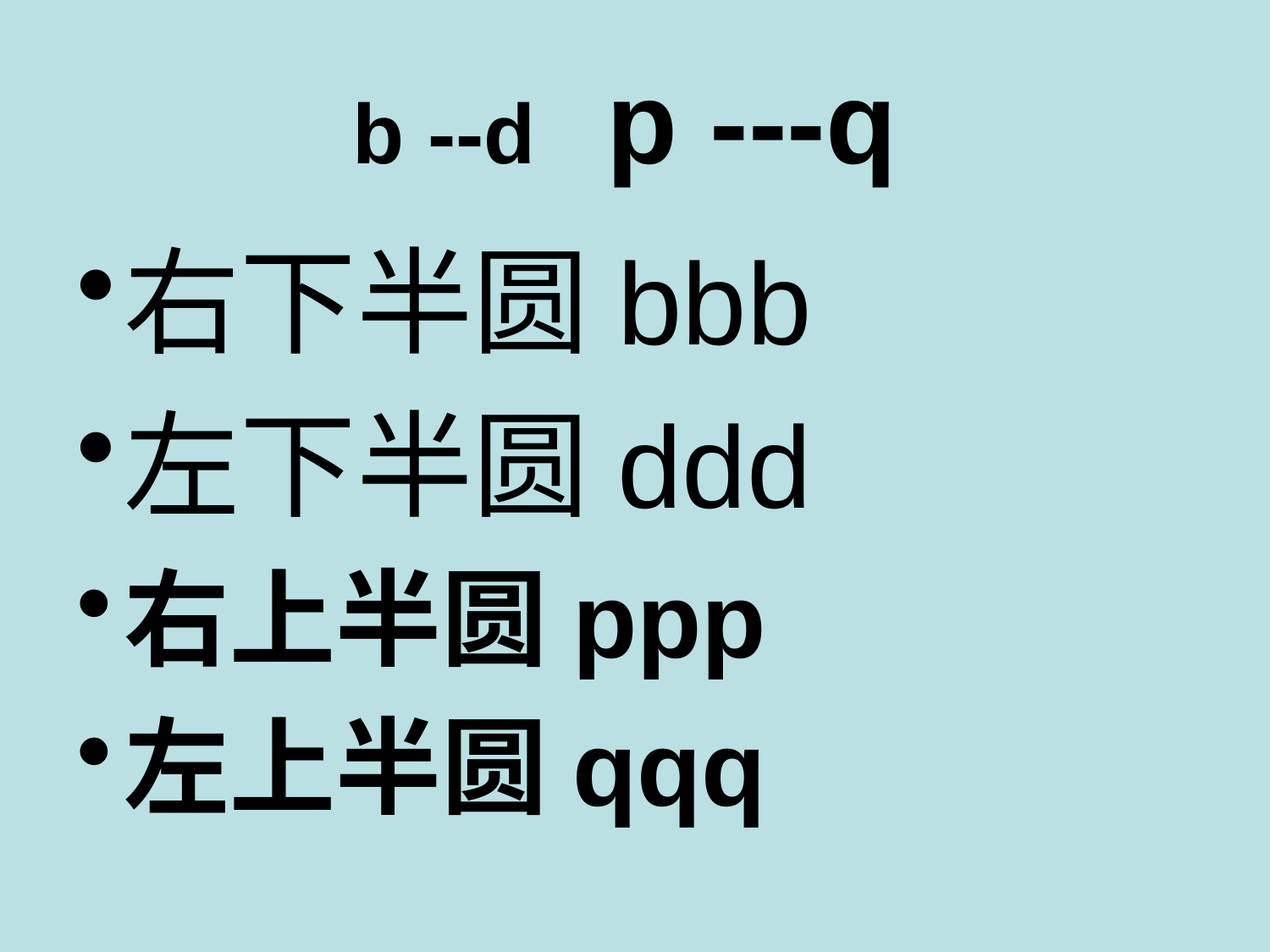

# b --d   p ---q
右下半圆bbb
左下半圆ddd
右上半圆ppp
左上半圆qqq